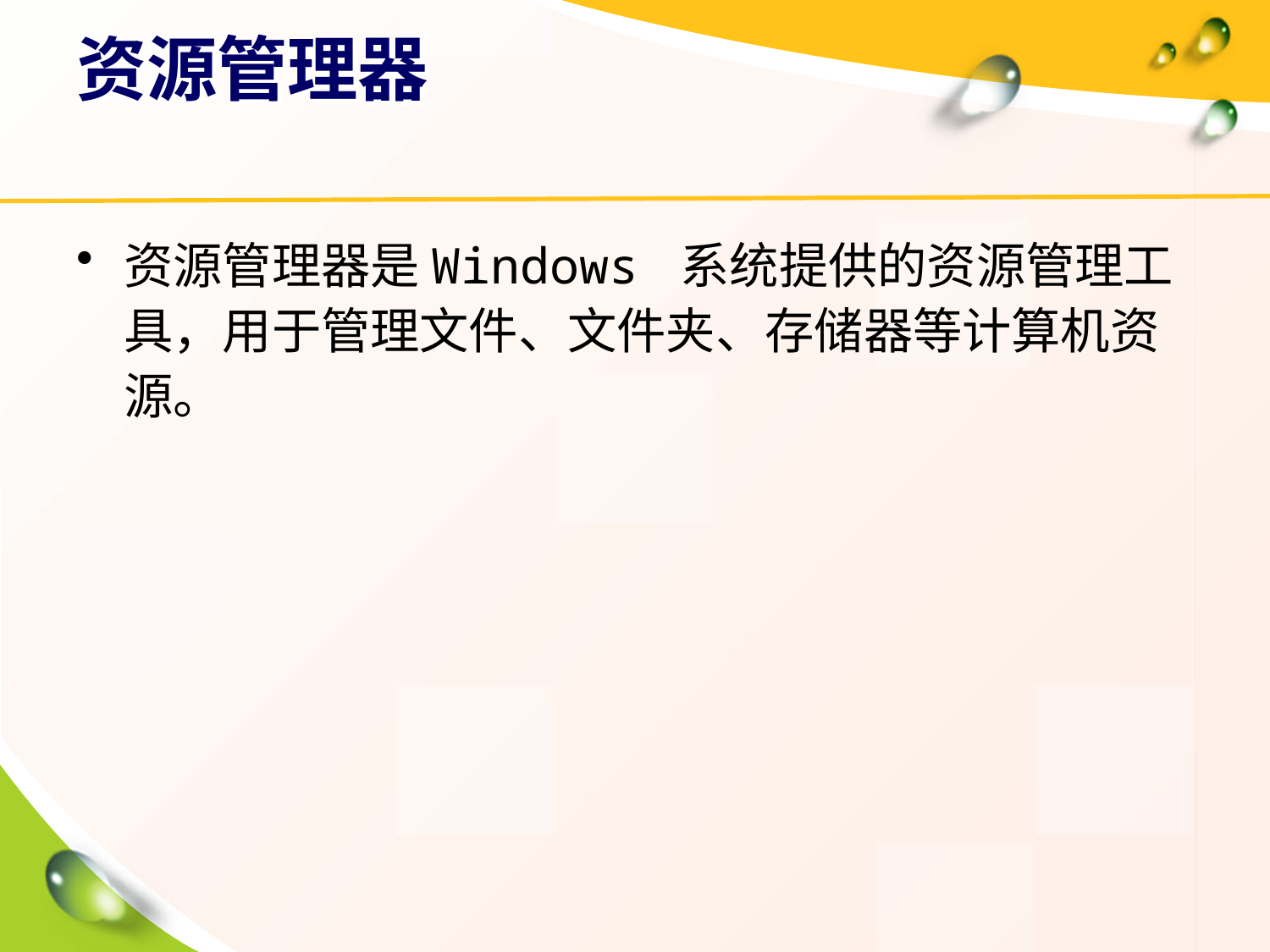

# 资源管理器
资源管理器是Windows 系统提供的资源管理工具，用于管理文件、文件夹、存储器等计算机资源。